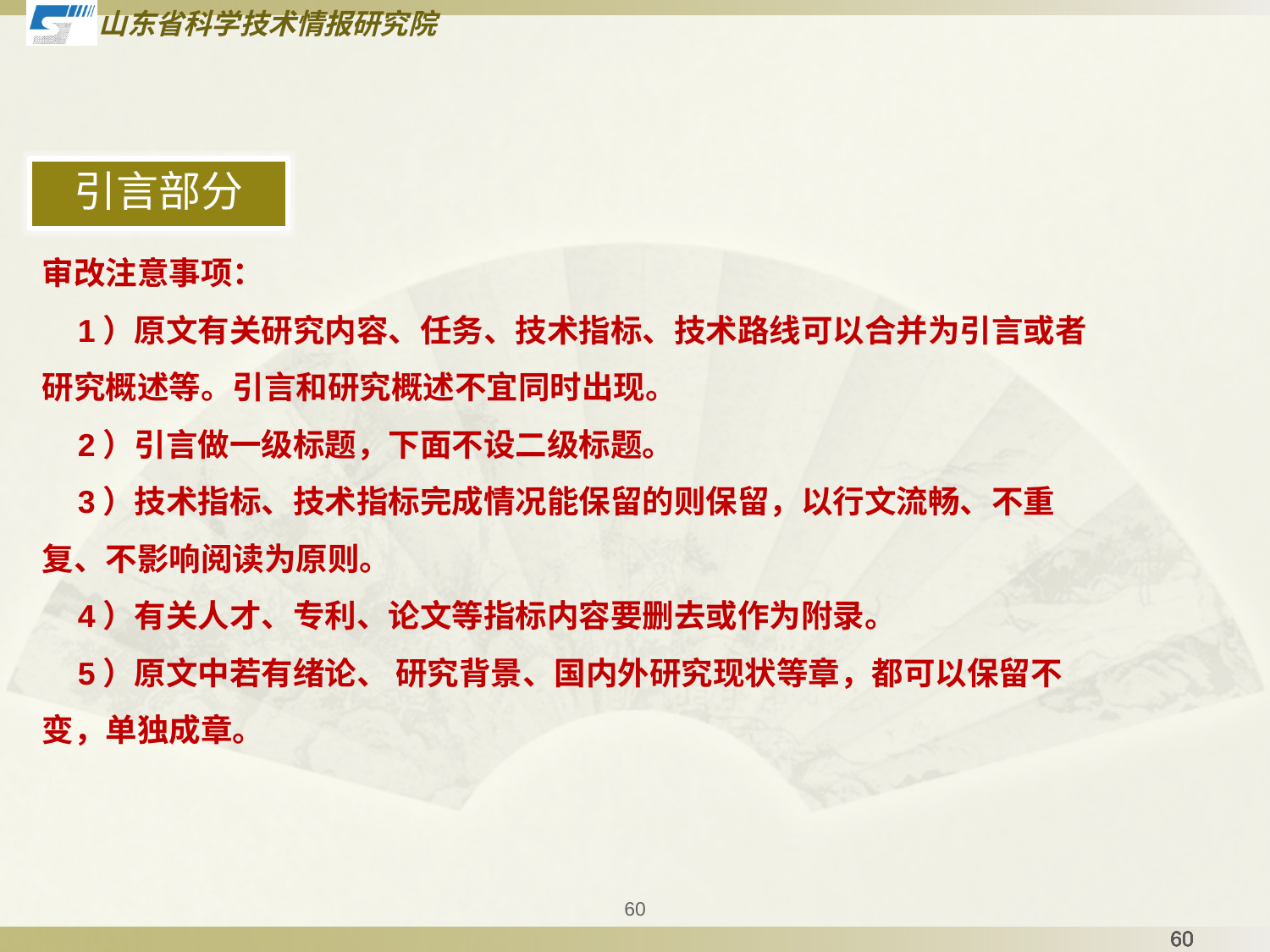

引言部分
审改注意事项：
    1）原文有关研究内容、任务、技术指标、技术路线可以合并为引言或者研究概述等。引言和研究概述不宜同时出现。
    2）引言做一级标题，下面不设二级标题。
    3）技术指标、技术指标完成情况能保留的则保留，以行文流畅、不重复、不影响阅读为原则。
    4）有关人才、专利、论文等指标内容要删去或作为附录。
    5）原文中若有绪论、 研究背景、国内外研究现状等章，都可以保留不变，单独成章。

60
60
60
60
60
60
60
60
60